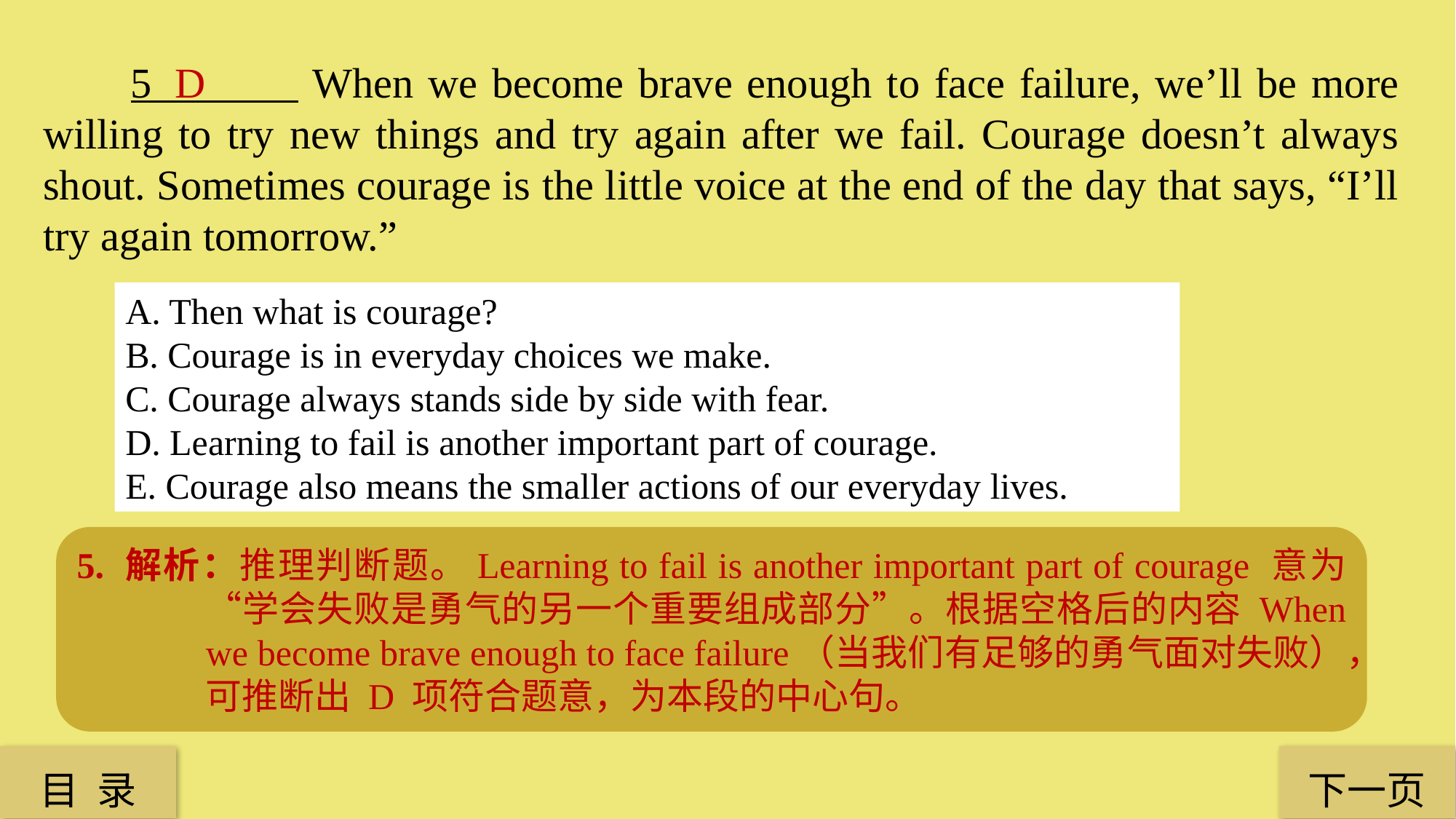

5           When we become brave enough to face failure, we’ll be more willing to try new things and try again after we fail. Courage doesn’t always shout. Sometimes courage is the little voice at the end of the day that says, “I’ll try again tomorrow.”
D
A. Then what is courage?
B. Courage is in everyday choices we make.
C. Courage always stands side by side with fear.
D. Learning to fail is another important part of courage.
E. Courage also means the smaller actions of our everyday lives.
5. 解析：推理判断题。Learning to fail is another important part of courage 意为“学会失败是勇气的另一个重要组成部分”。根据空格后的内容 When we become brave enough to face failure（当我们有足够的勇气面对失败），可推断出 D 项符合题意，为本段的中心句。